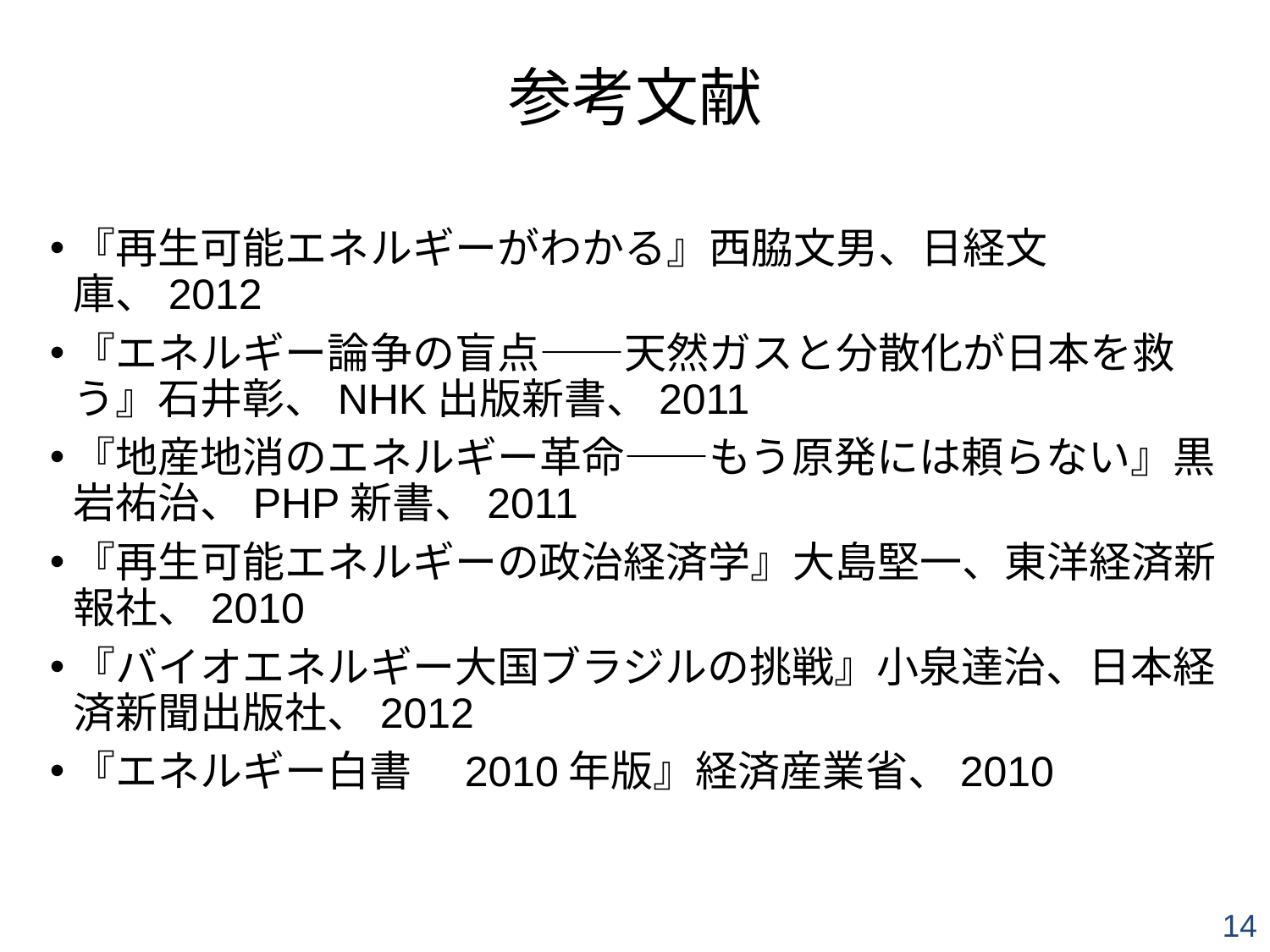

# 参考文献
『再生可能エネルギーがわかる』西脇文男、日経文庫、2012
『エネルギー論争の盲点――天然ガスと分散化が日本を救う』石井彰、NHK出版新書、2011
『地産地消のエネルギー革命――もう原発には頼らない』黒岩祐治、PHP新書、2011
『再生可能エネルギーの政治経済学』大島堅一、東洋経済新報社、2010
『バイオエネルギー大国ブラジルの挑戦』小泉達治、日本経済新聞出版社、2012
『エネルギー白書　2010年版』経済産業省、2010
14